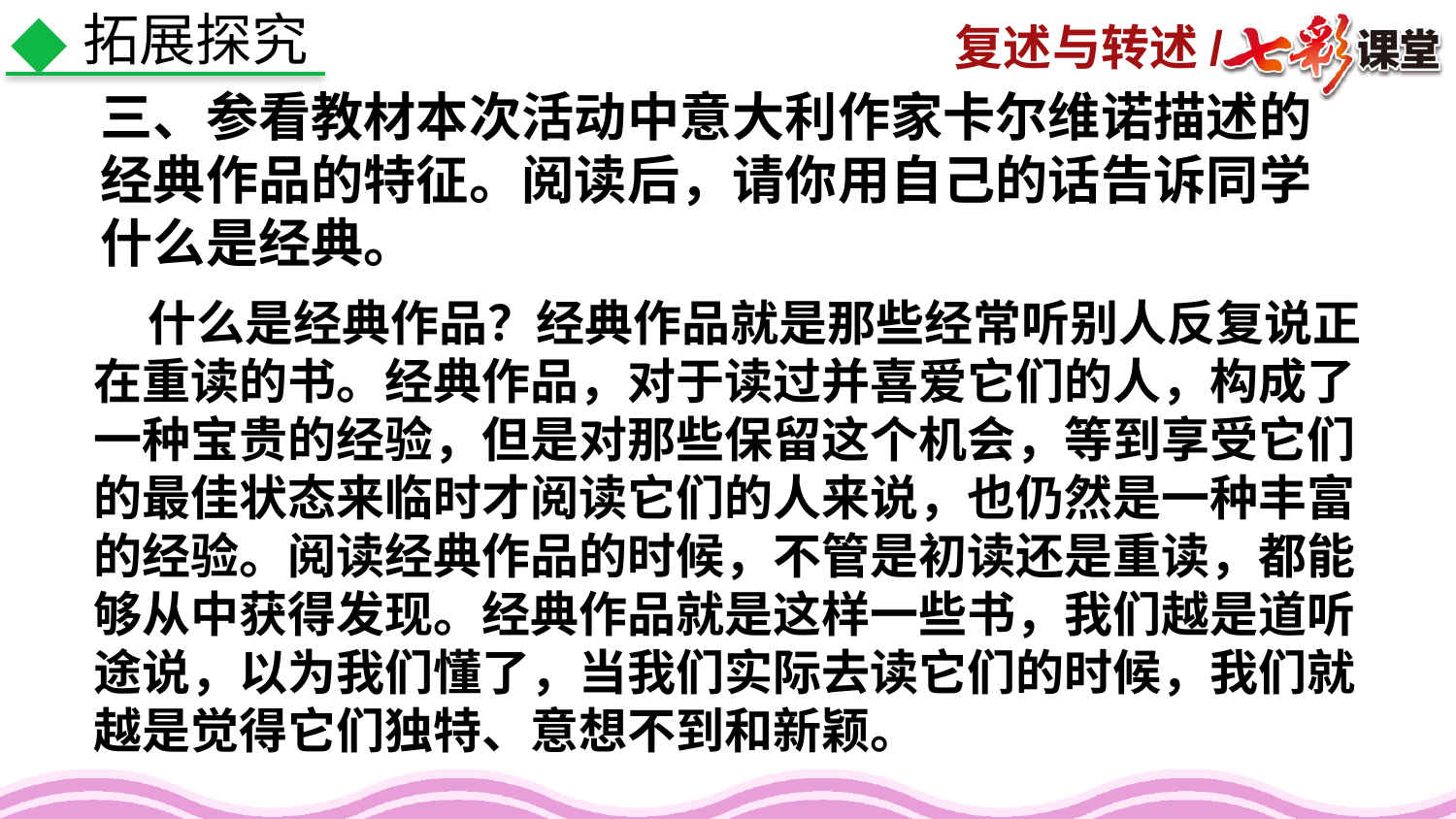

拓展探究

三、参看教材本次活动中意大利作家卡尔维诺描述的经典作品的特征。阅读后，请你用自己的话告诉同学什么是经典。
    什么是经典作品？经典作品就是那些经常听别人反复说正在重读的书。经典作品，对于读过并喜爱它们的人，构成了一种宝贵的经验，但是对那些保留这个机会，等到享受它们的最佳状态来临时才阅读它们的人来说，也仍然是一种丰富的经验。阅读经典作品的时候，不管是初读还是重读，都能够从中获得发现。经典作品就是这样一些书，我们越是道听途说，以为我们懂了，当我们实际去读它们的时候，我们就越是觉得它们独特、意想不到和新颖。